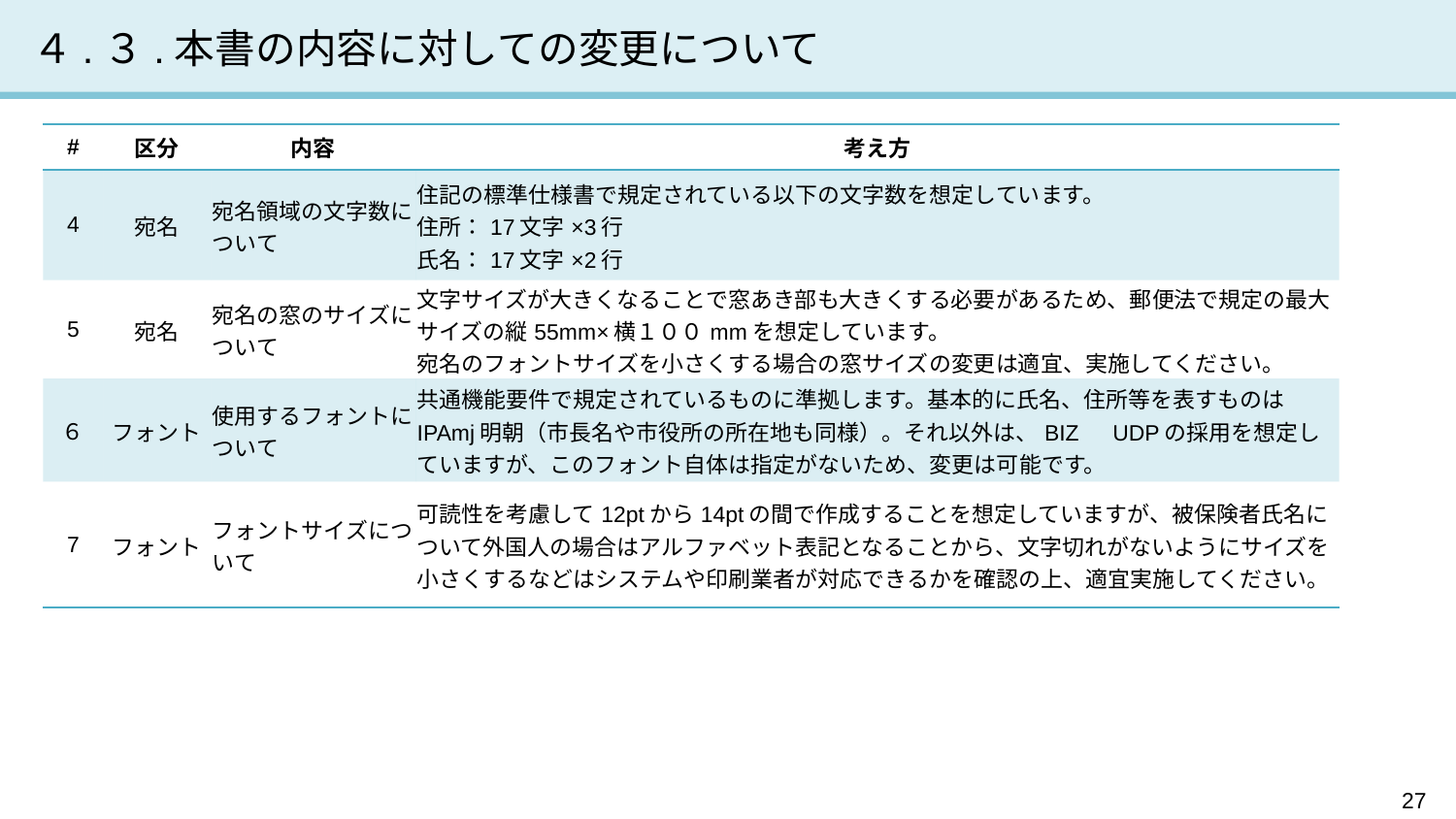

# ４.３.本書の内容に対しての変更について
| # | 区分 | 内容 | 考え方 |
| --- | --- | --- | --- |
| 4 | 宛名 | 宛名領域の文字数について | 住記の標準仕様書で規定されている以下の文字数を想定しています。 住所：17文字×3行 氏名：17文字×2行 |
| 5 | 宛名 | 宛名の窓のサイズについて | 文字サイズが大きくなることで窓あき部も大きくする必要があるため、郵便法で規定の最大サイズの縦55mm×横１００mmを想定しています。 宛名のフォントサイズを小さくする場合の窓サイズの変更は適宜、実施してください。 |
| ６ | フォント | 使用するフォントについて | 共通機能要件で規定されているものに準拠します。基本的に氏名、住所等を表すものはIPAmj明朝（市長名や市役所の所在地も同様）。それ以外は、BIZ　UDPの採用を想定していますが、このフォント自体は指定がないため、変更は可能です。 |
| 7 | フォント | フォントサイズについて | 可読性を考慮して12ptから14ptの間で作成することを想定していますが、被保険者氏名について外国人の場合はアルファベット表記となることから、文字切れがないようにサイズを小さくするなどはシステムや印刷業者が対応できるかを確認の上、適宜実施してください。 |